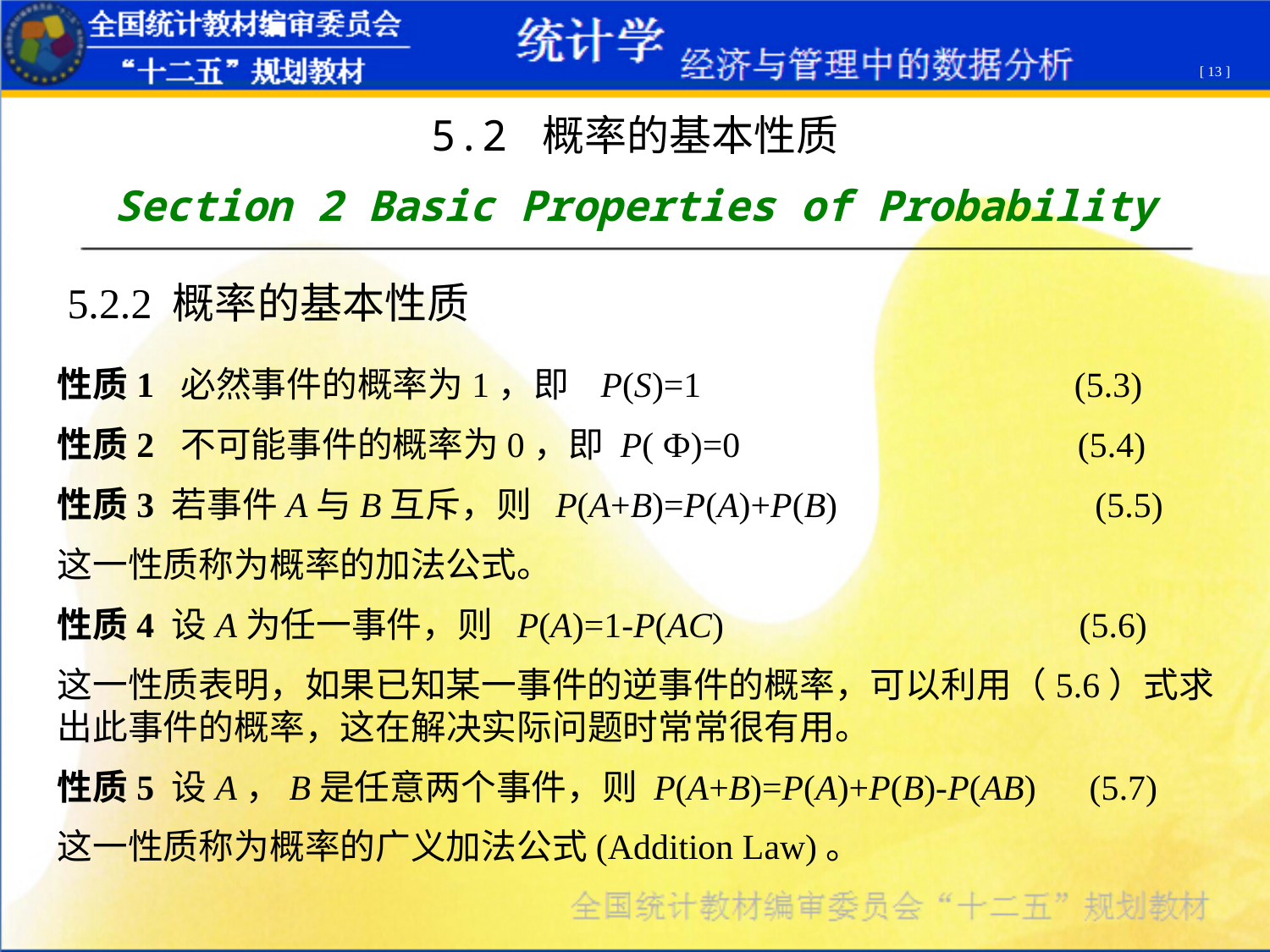

[ 13 ]
5.2 概率的基本性质
Section 2 Basic Properties of Probability
5.2.2 概率的基本性质
性质1  必然事件的概率为1，即   P(S)=1                                          (5.3)
性质2  不可能事件的概率为0，即 P( Ф)=0                                      (5.4)
性质3 若事件A与B互斥，则  P(A+B)=P(A)+P(B)                             (5.5)
这一性质称为概率的加法公式。
性质4 设A为任一事件，则  P(A)=1-P(AC)                                        (5.6)
这一性质表明，如果已知某一事件的逆事件的概率，可以利用（5.6）式求出此事件的概率，这在解决实际问题时常常很有用。
性质5 设A，B是任意两个事件，则 P(A+B)=P(A)+P(B)-P(AB)      (5.7)
这一性质称为概率的广义加法公式(Addition Law)。